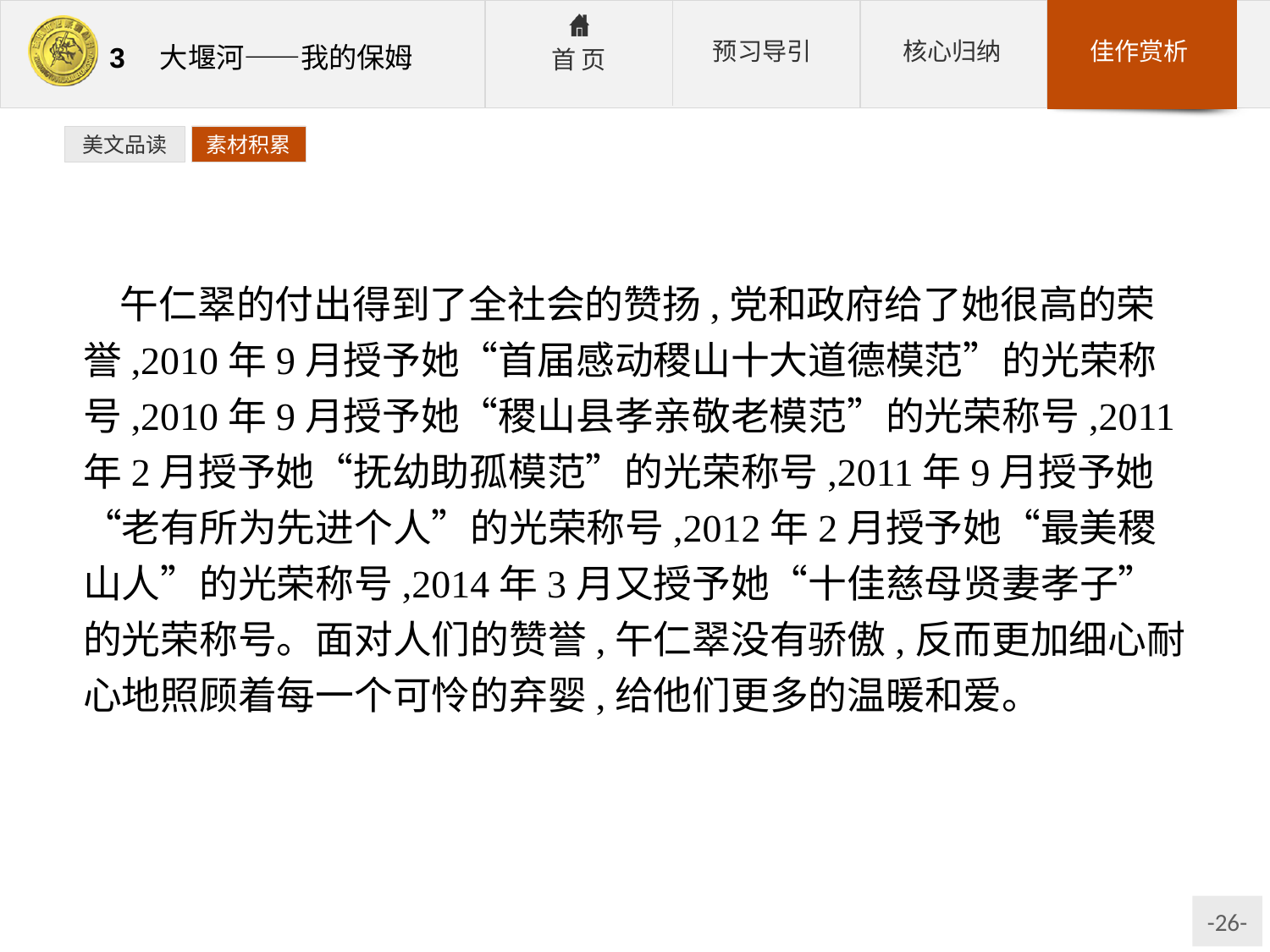

美文品读
素材积累
午仁翠的付出得到了全社会的赞扬,党和政府给了她很高的荣誉,2010年9月授予她“首届感动稷山十大道德模范”的光荣称号,2010年9月授予她“稷山县孝亲敬老模范”的光荣称号,2011年2月授予她“抚幼助孤模范”的光荣称号,2011年9月授予她“老有所为先进个人”的光荣称号,2012年2月授予她“最美稷山人”的光荣称号,2014年3月又授予她“十佳慈母贤妻孝子”的光荣称号。面对人们的赞誉,午仁翠没有骄傲,反而更加细心耐心地照顾着每一个可怜的弃婴,给他们更多的温暖和爱。